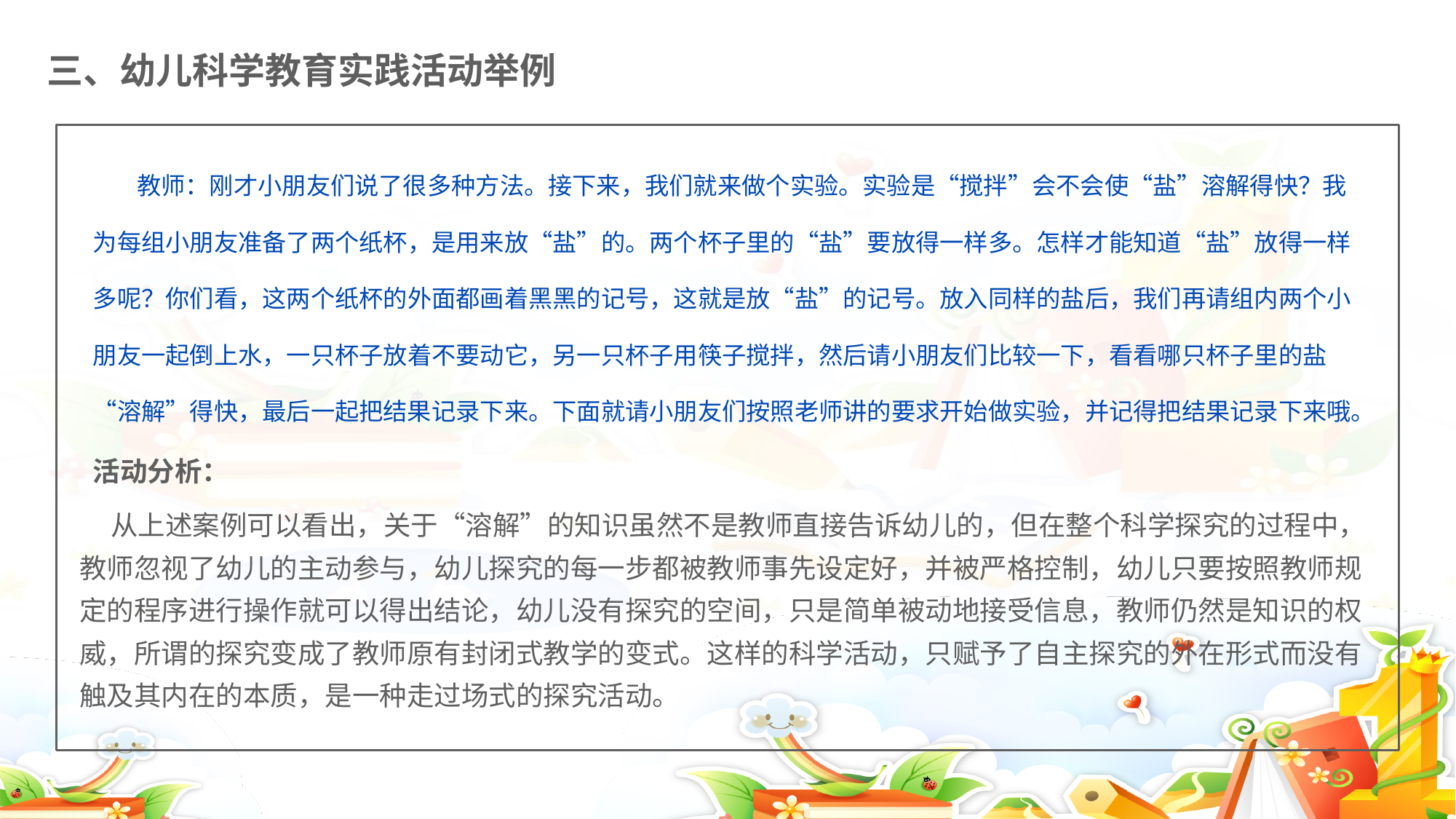

三、幼儿科学教育实践活动举例

       教师：刚才小朋友们说了很多种方法。接下来，我们就来做个实验。实验是“搅拌”会不会使“盐”溶解得快？我为每组小朋友准备了两个纸杯，是用来放“盐”的。两个杯子里的“盐”要放得一样多。怎样才能知道“盐”放得一样多呢？你们看，这两个纸杯的外面都画着黑黑的记号，这就是放“盐”的记号。放入同样的盐后，我们再请组内两个小朋友一起倒上水，一只杯子放着不要动它，另一只杯子用筷子搅拌，然后请小朋友们比较一下，看看哪只杯子里的盐“溶解”得快，最后一起把结果记录下来。下面就请小朋友们按照老师讲的要求开始做实验，并记得把结果记录下来哦。
活动分析：
    从上述案例可以看出，关于“溶解”的知识虽然不是教师直接告诉幼儿的，但在整个科学探究的过程中，教师忽视了幼儿的主动参与，幼儿探究的每一步都被教师事先设定好，并被严格控制，幼儿只要按照教师规定的程序进行操作就可以得出结论，幼儿没有探究的空间，只是简单被动地接受信息，教师仍然是知识的权威，所谓的探究变成了教师原有封闭式教学的变式。这样的科学活动，只赋予了自主探究的外在形式而没有触及其内在的本质，是一种走过场式的探究活动。